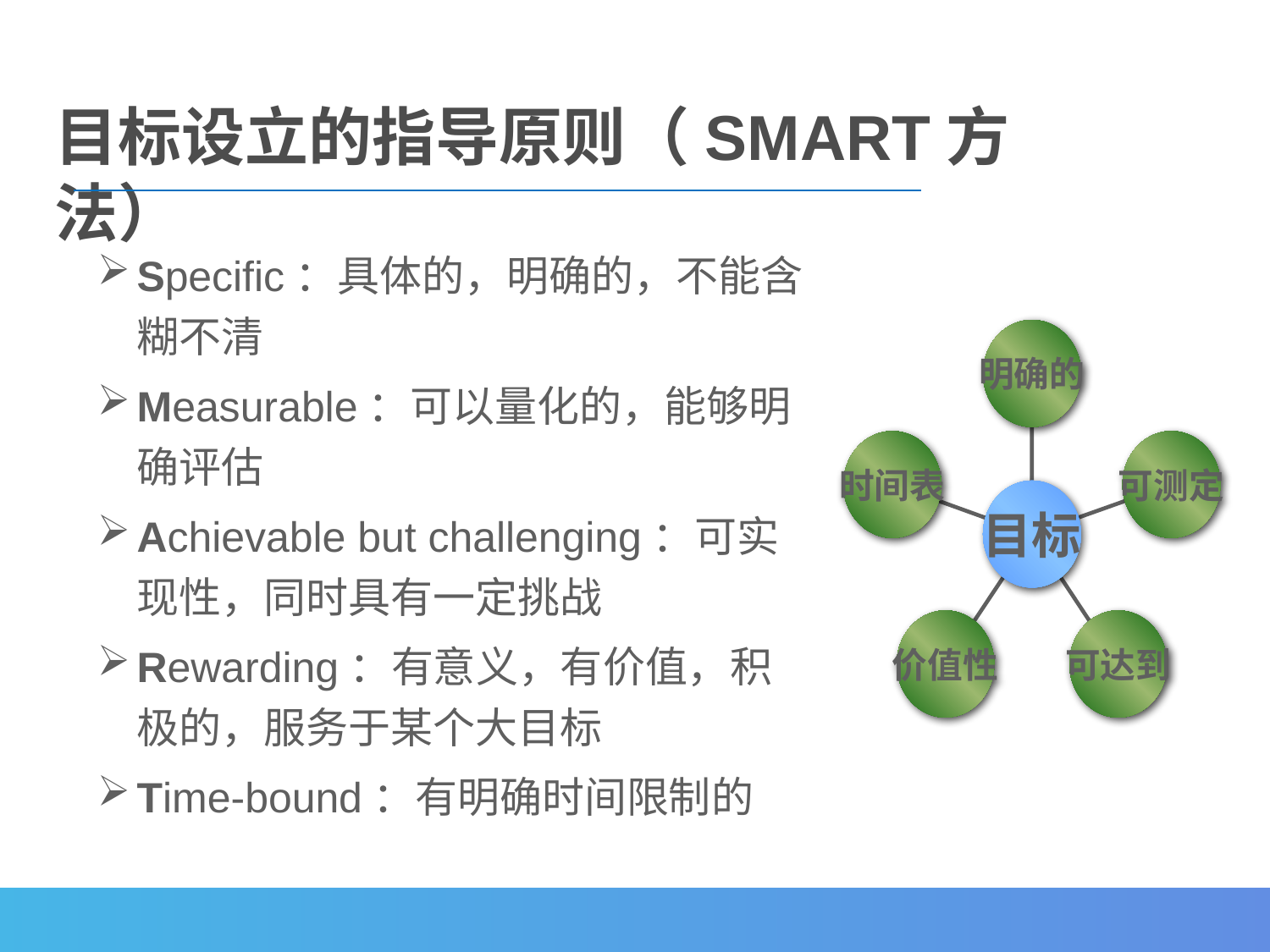

目标设立的指导原则（SMART方法）
Specific：具体的，明确的，不能含糊不清
Measurable：可以量化的，能够明确评估
Achievable but challenging：可实现性，同时具有一定挑战
Rewarding：有意义，有价值，积极的，服务于某个大目标
Time-bound：有明确时间限制的

明确的

时间表
可测定
目标

价值性
可达到